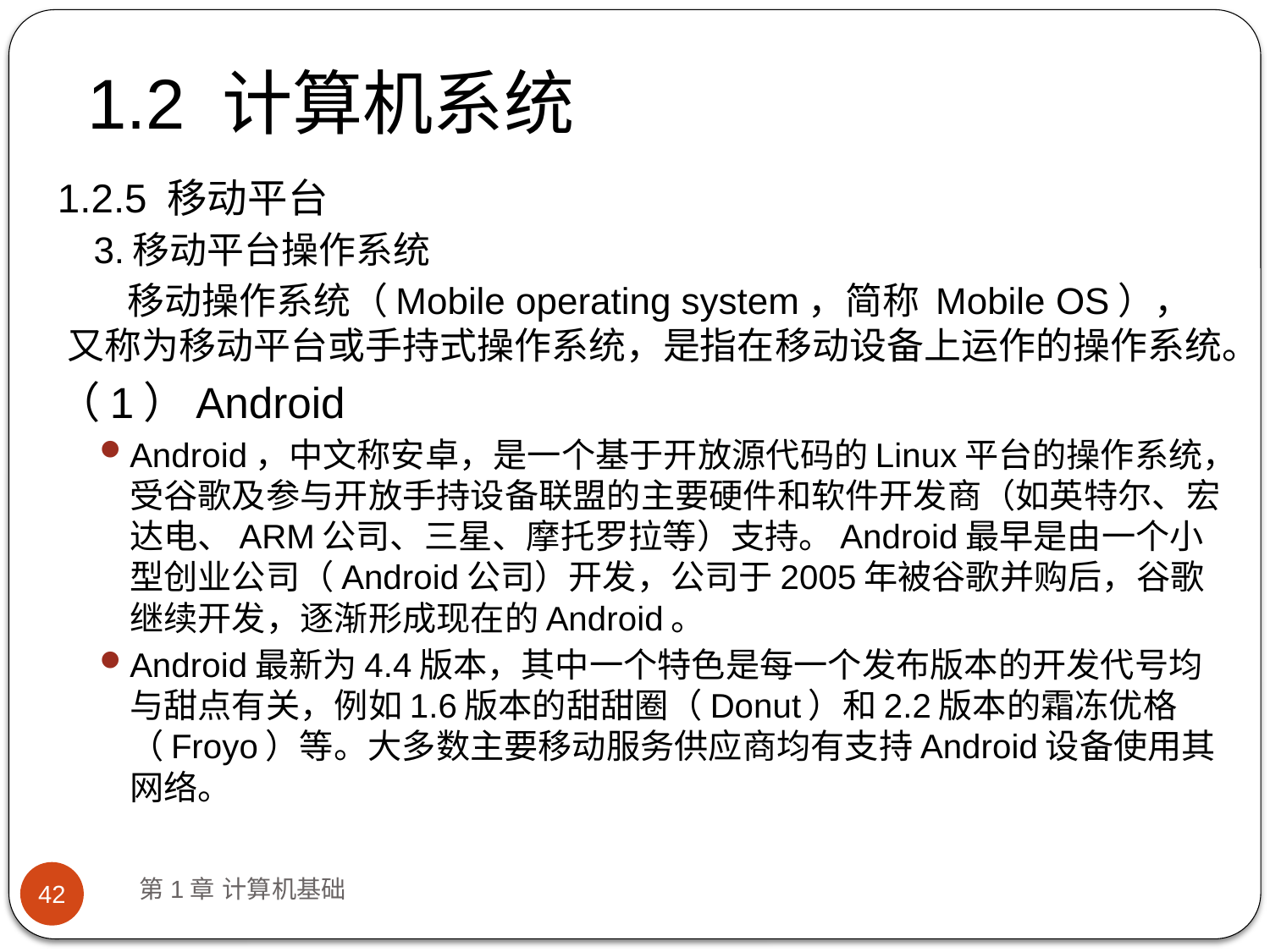

# 1.2 计算机系统
1.2.5 移动平台
3.移动平台操作系统
移动操作系统（Mobile operating system，简称 Mobile OS），又称为移动平台或手持式操作系统，是指在移动设备上运作的操作系统。
（1）Android
Android，中文称安卓，是一个基于开放源代码的Linux平台的操作系统，受谷歌及参与开放手持设备联盟的主要硬件和软件开发商（如英特尔、宏达电、ARM公司、三星、摩托罗拉等）支持。Android最早是由一个小型创业公司（Android公司）开发，公司于2005年被谷歌并购后，谷歌继续开发，逐渐形成现在的Android。
Android最新为4.4版本，其中一个特色是每一个发布版本的开发代号均与甜点有关，例如1.6版本的甜甜圈（Donut）和2.2版本的霜冻优格（Froyo）等。大多数主要移动服务供应商均有支持Android设备使用其网络。

第1章 计算机基础
42